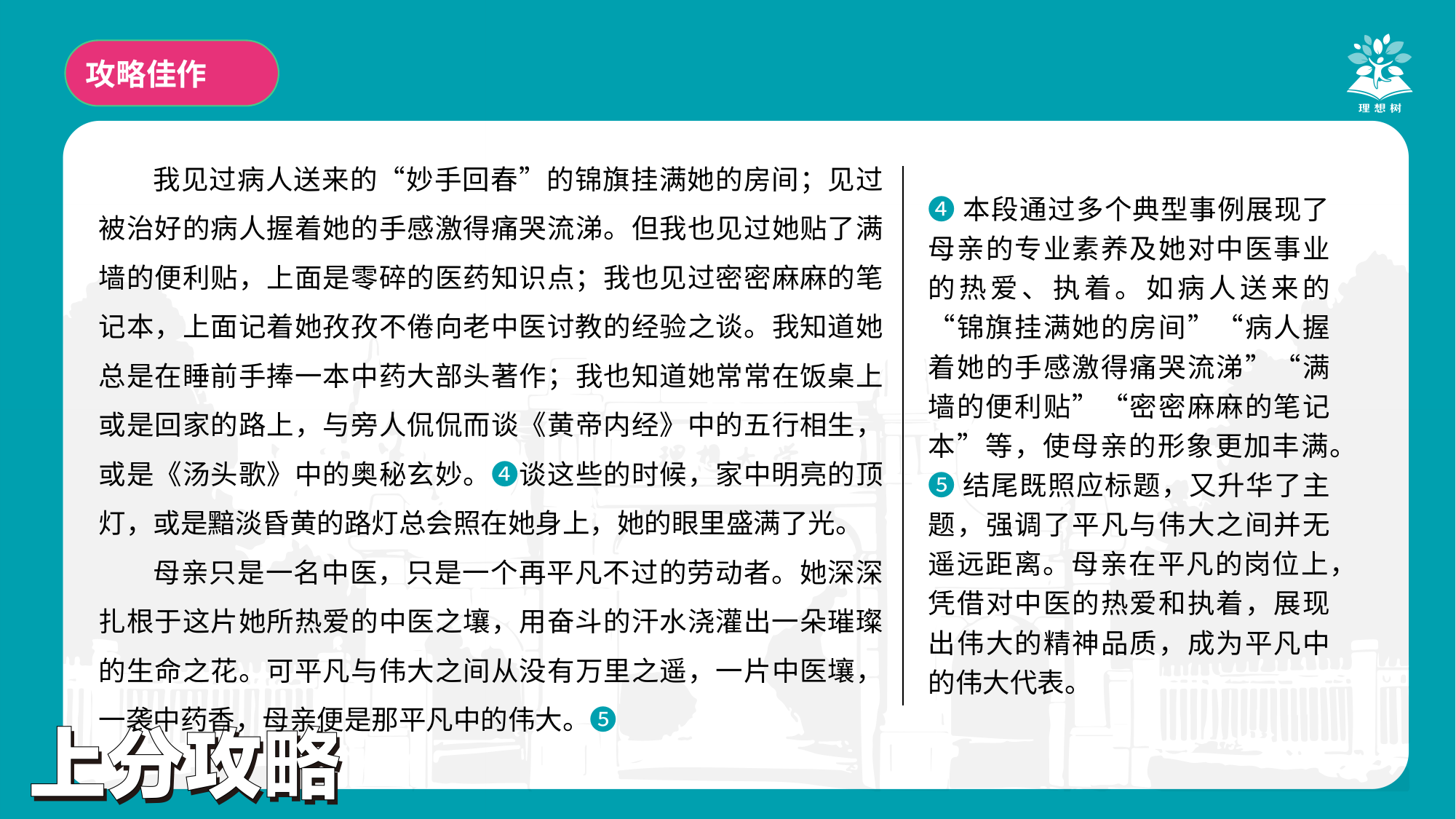

攻略佳作
我见过病人送来的“妙手回春”的锦旗挂满她的房间；见过被治好的病人握着她的手感激得痛哭流涕。但我也见过她贴了满墙的便利贴，上面是零碎的医药知识点；我也见过密密麻麻的笔记本，上面记着她孜孜不倦向老中医讨教的经验之谈。我知道她总是在睡前手捧一本中药大部头著作；我也知道她常常在饭桌上或是回家的路上，与旁人侃侃而谈《黄帝内经》中的五行相生，或是《汤头歌》中的奥秘玄妙。❹谈这些的时候，家中明亮的顶灯，或是黯淡昏黄的路灯总会照在她身上，她的眼里盛满了光。
母亲只是一名中医，只是一个再平凡不过的劳动者。她深深扎根于这片她所热爱的中医之壤，用奋斗的汗水浇灌出一朵璀璨的生命之花。可平凡与伟大之间从没有万里之遥，一片中医壤，一袭中药香，母亲便是那平凡中的伟大。❺
❹本段通过多个典型事例展现了母亲的专业素养及她对中医事业的热爱、执着。如病人送来的“锦旗挂满她的房间”“病人握着她的手感激得痛哭流涕”“满墙的便利贴”“密密麻麻的笔记本”等，使母亲的形象更加丰满。
❺结尾既照应标题，又升华了主题，强调了平凡与伟大之间并无遥远距离。母亲在平凡的岗位上，凭借对中医的热爱和执着，展现出伟大的精神品质，成为平凡中的伟大代表。